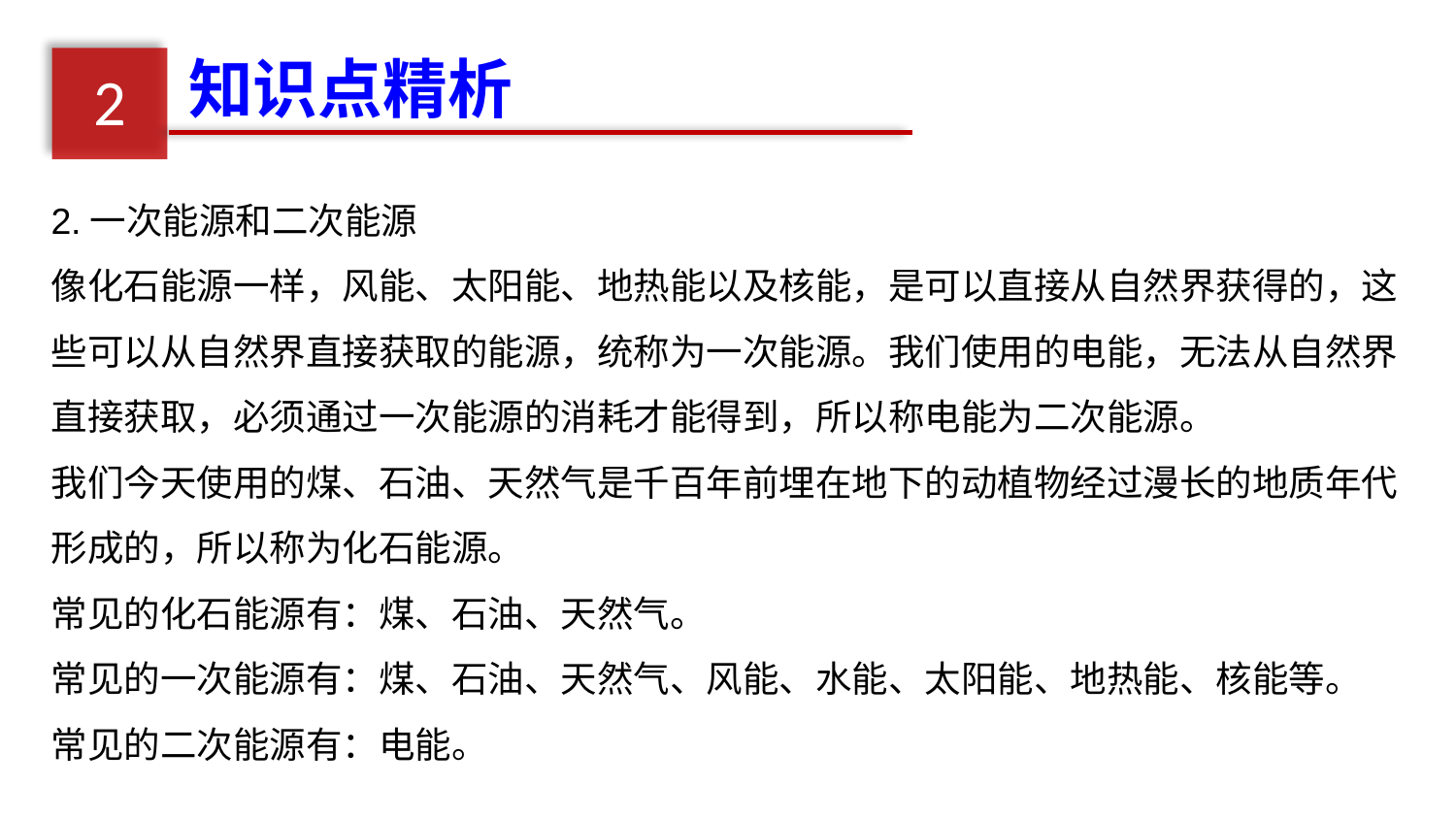

知识点精析

2
2.一次能源和二次能源
像化石能源一样，风能、太阳能、地热能以及核能，是可以直接从自然界获得的，这些可以从自然界直接获取的能源，统称为一次能源。我们使用的电能，无法从自然界直接获取，必须通过一次能源的消耗才能得到，所以称电能为二次能源。
我们今天使用的煤、石油、天然气是千百年前埋在地下的动植物经过漫长的地质年代形成的，所以称为化石能源。
常见的化石能源有：煤、石油、天然气。
常见的一次能源有：煤、石油、天然气、风能、水能、太阳能、地热能、核能等。
常见的二次能源有：电能。